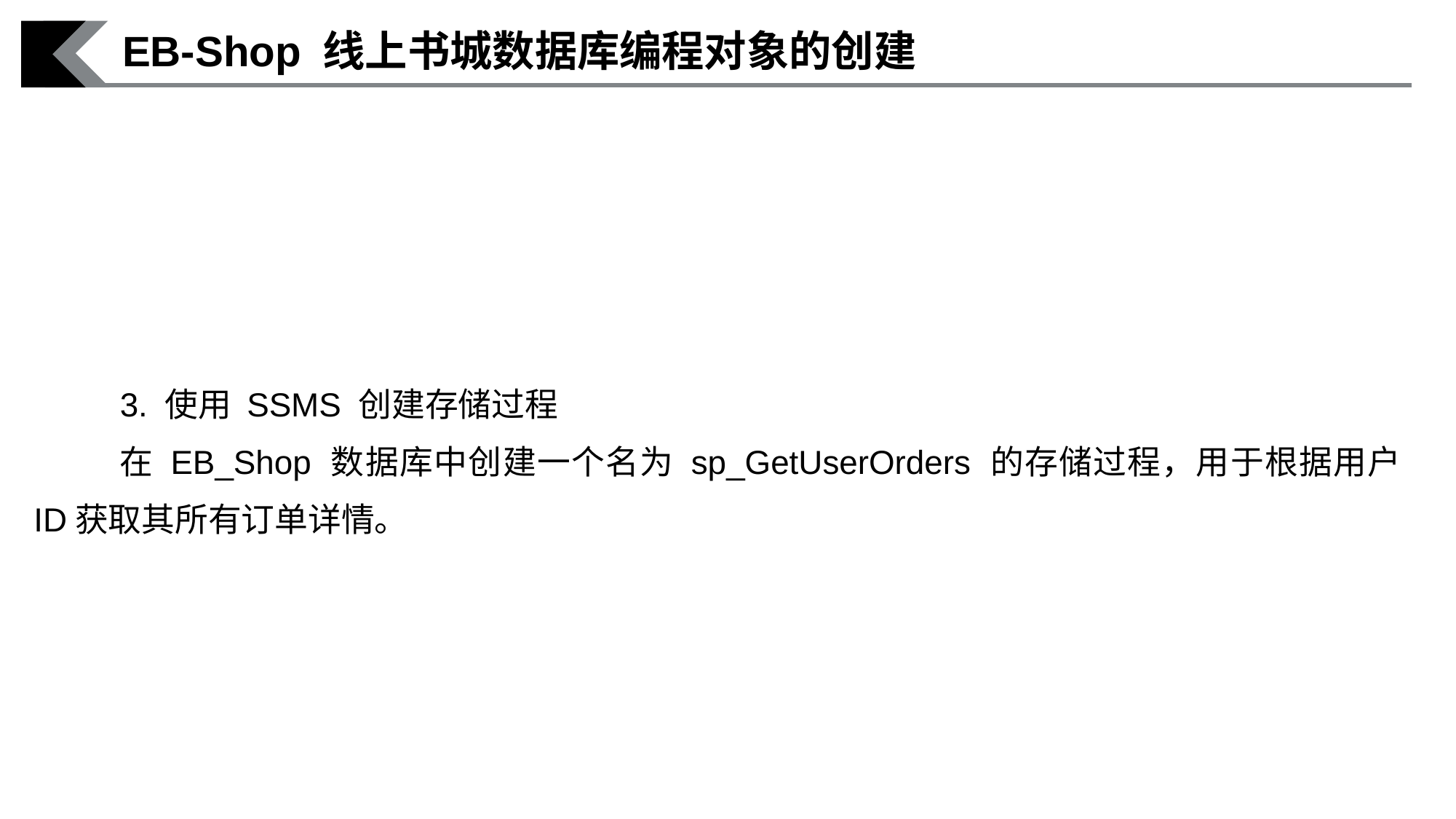

EB-Shop 线上书城数据库编程对象的创建
3. 使用 SSMS 创建存储过程
在 EB_Shop 数据库中创建一个名为 sp_GetUserOrders 的存储过程，用于根据用户 ID获取其所有订单详情。